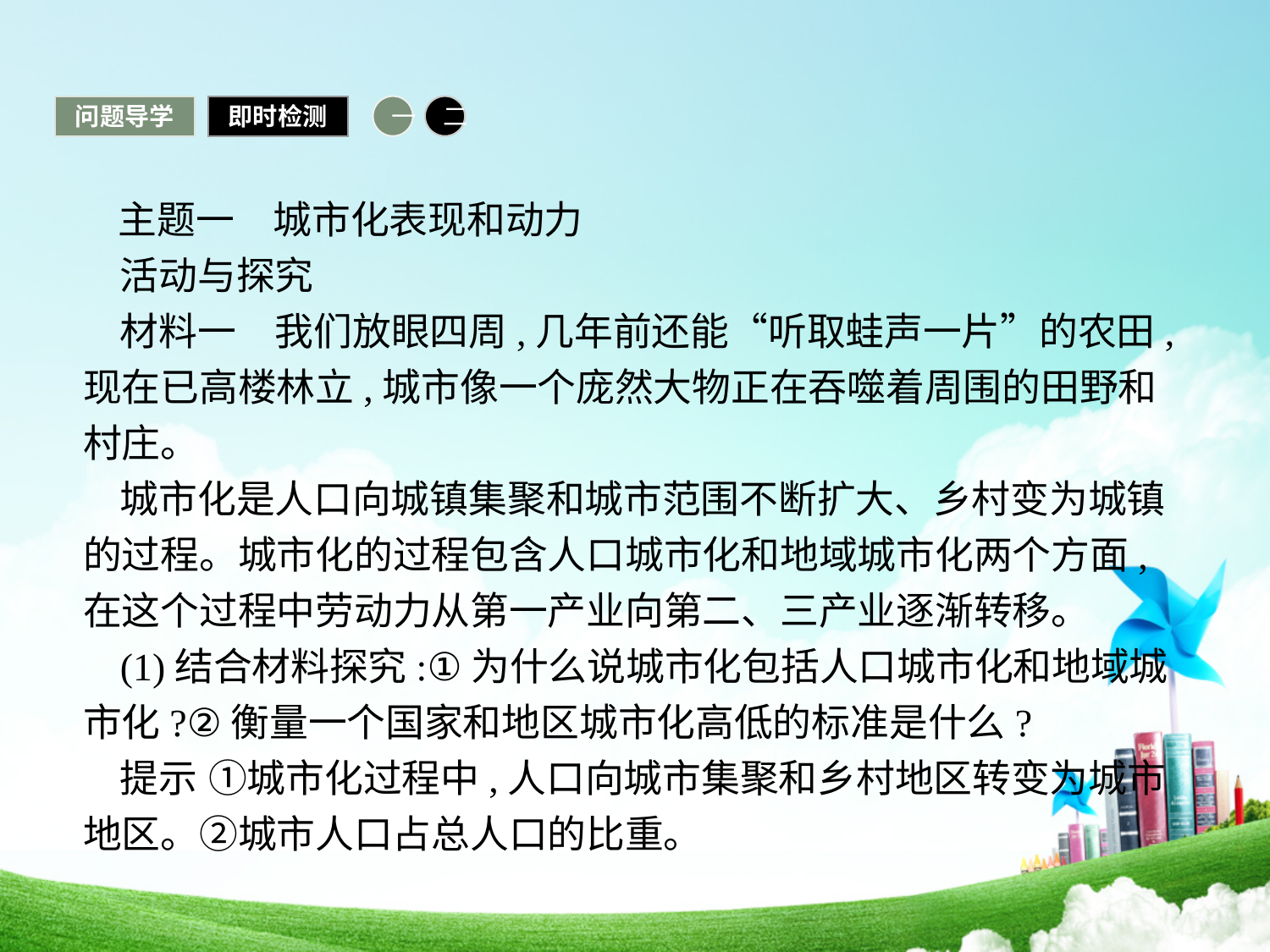

问题导学
即时检测
一
二
   主题一　城市化表现和动力
活动与探究
材料一　我们放眼四周,几年前还能“听取蛙声一片”的农田,现在已高楼林立,城市像一个庞然大物正在吞噬着周围的田野和村庄。
城市化是人口向城镇集聚和城市范围不断扩大、乡村变为城镇的过程。城市化的过程包含人口城市化和地域城市化两个方面,在这个过程中劳动力从第一产业向第二、三产业逐渐转移。
(1)结合材料探究:①为什么说城市化包括人口城市化和地域城市化?②衡量一个国家和地区城市化高低的标准是什么?
提示 ①城市化过程中,人口向城市集聚和乡村地区转变为城市地区。②城市人口占总人口的比重。